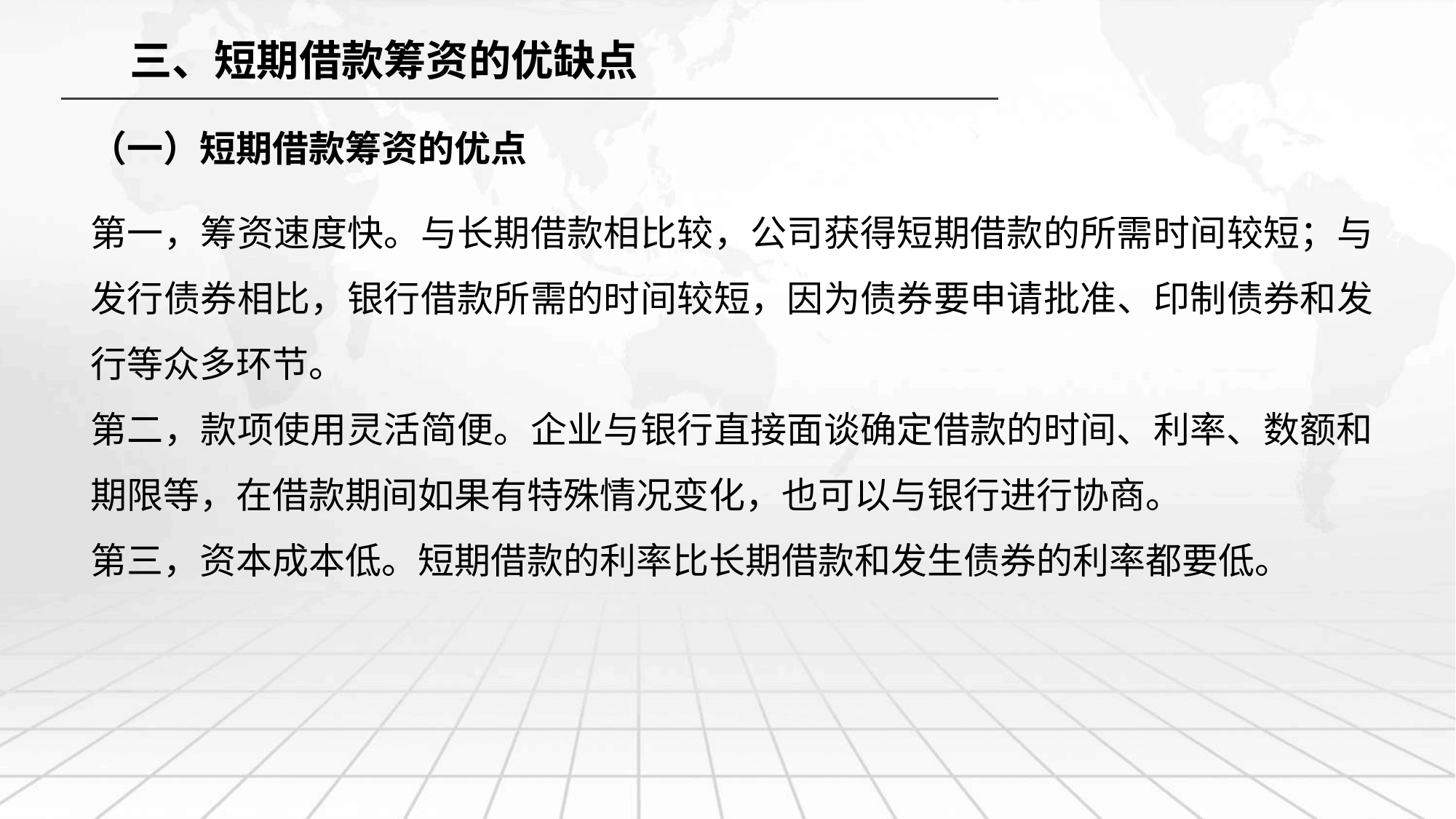

三、短期借款筹资的优缺点
（一）短期借款筹资的优点
第一，筹资速度快。与长期借款相比较，公司获得短期借款的所需时间较短；与发行债券相比，银行借款所需的时间较短，因为债券要申请批准、印制债券和发行等众多环节。
第二，款项使用灵活简便。企业与银行直接面谈确定借款的时间、利率、数额和期限等，在借款期间如果有特殊情况变化，也可以与银行进行协商。
第三，资本成本低。短期借款的利率比长期借款和发生债券的利率都要低。